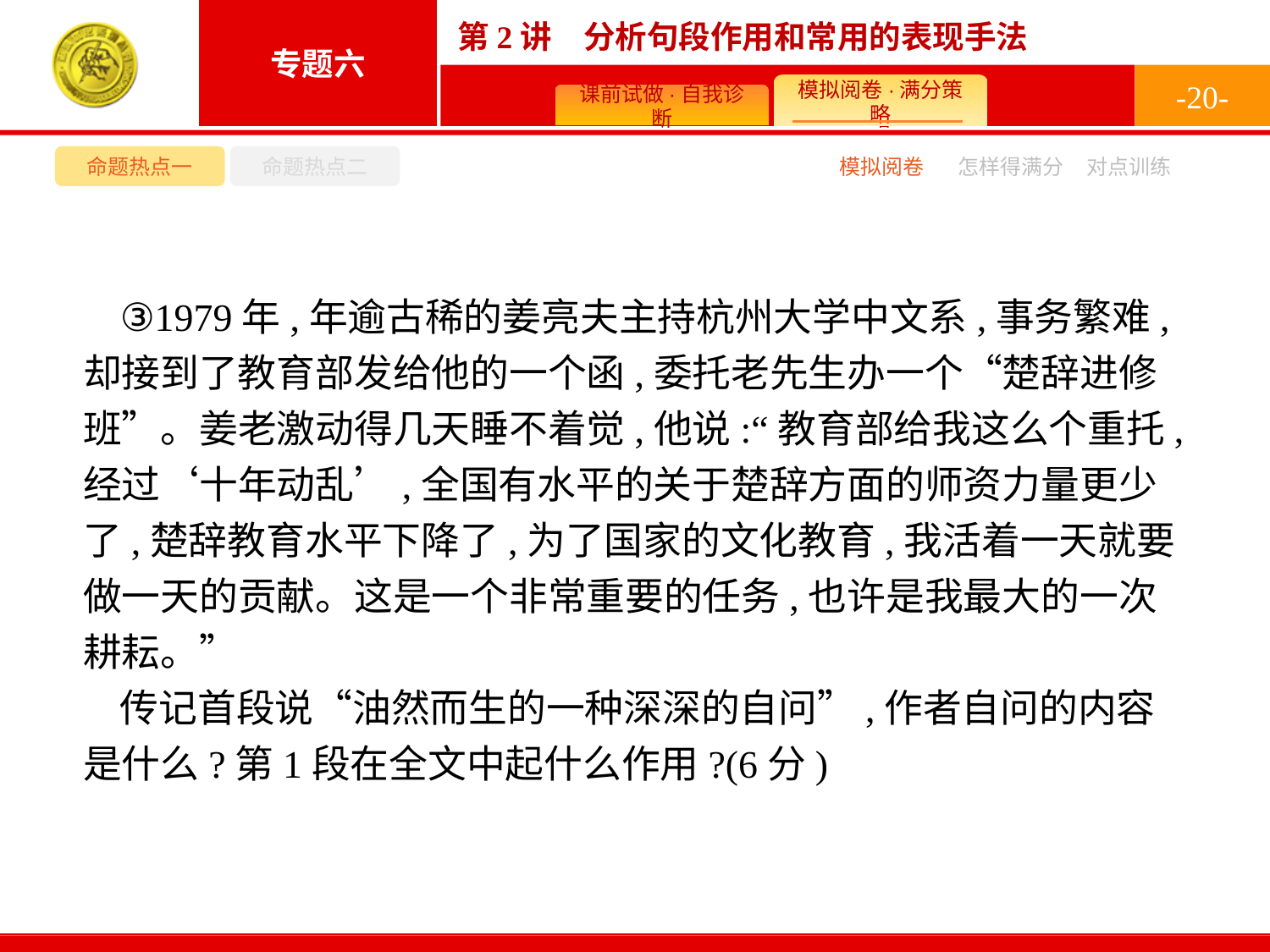

-20-
命题热点一
命题热点二
模拟阅卷
怎样得满分
对点训练
③1979年,年逾古稀的姜亮夫主持杭州大学中文系,事务繁难,却接到了教育部发给他的一个函,委托老先生办一个“楚辞进修班”。姜老激动得几天睡不着觉,他说:“教育部给我这么个重托,经过‘十年动乱’,全国有水平的关于楚辞方面的师资力量更少了,楚辞教育水平下降了,为了国家的文化教育,我活着一天就要做一天的贡献。这是一个非常重要的任务,也许是我最大的一次耕耘。”
传记首段说“油然而生的一种深深的自问”,作者自问的内容是什么?第1段在全文中起什么作用?(6分)